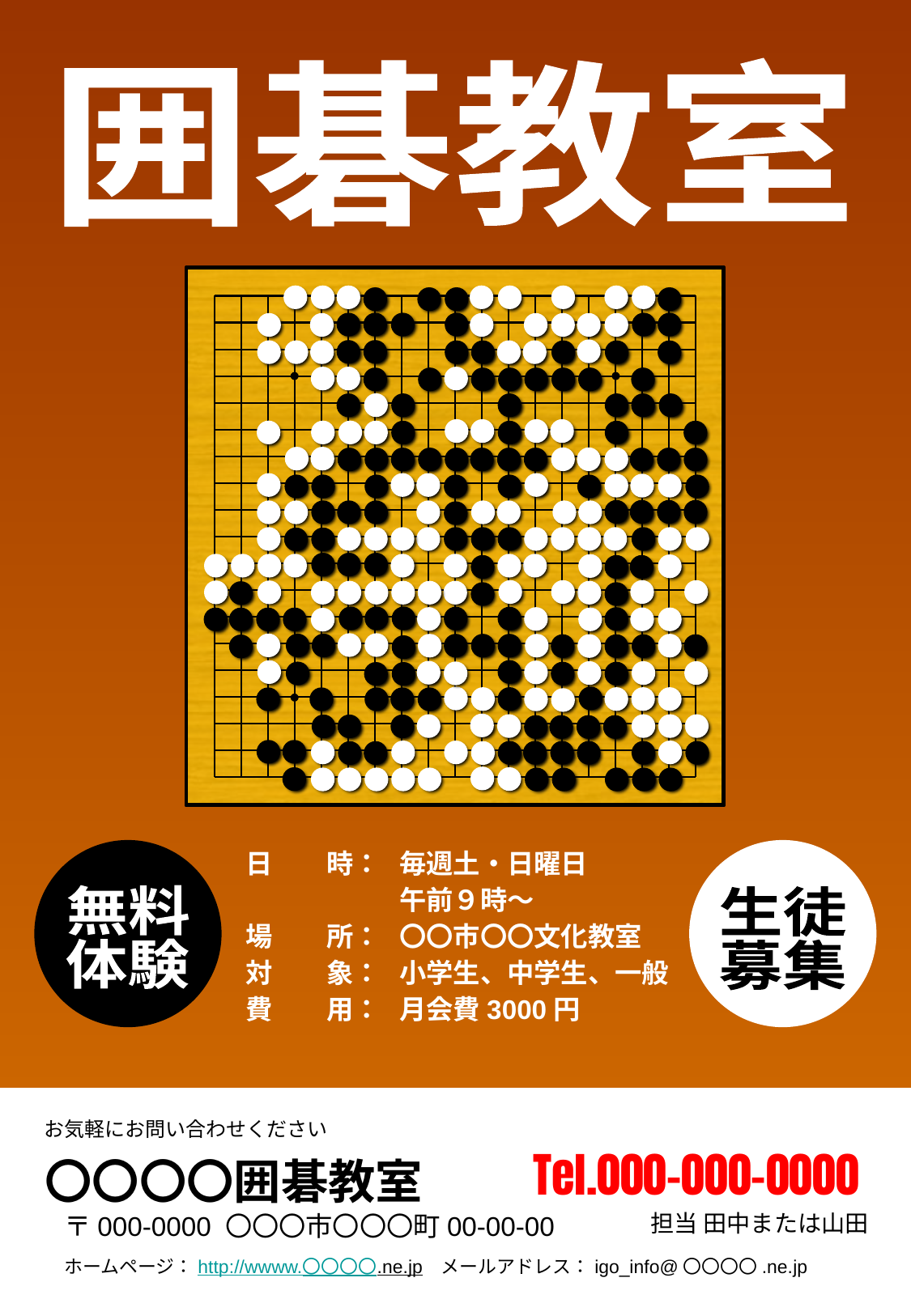

囲碁教室

日　　時：

場　　所：
対　　象：
費　　用：
毎週土・日曜日
午前９時～
〇〇市〇〇文化教室
小学生、中学生、一般
月会費3000円

無料
体験

生徒
募集
お気軽にお問い合わせください
Tel.000-000-0000
〇〇〇〇囲碁教室
〒000-0000 〇〇〇市〇〇〇町00-00-00
ホームページ：http://wwww.〇〇〇〇.ne.jp　メールアドレス：igo_info@〇〇〇〇.ne.jp
担当 田中または山田